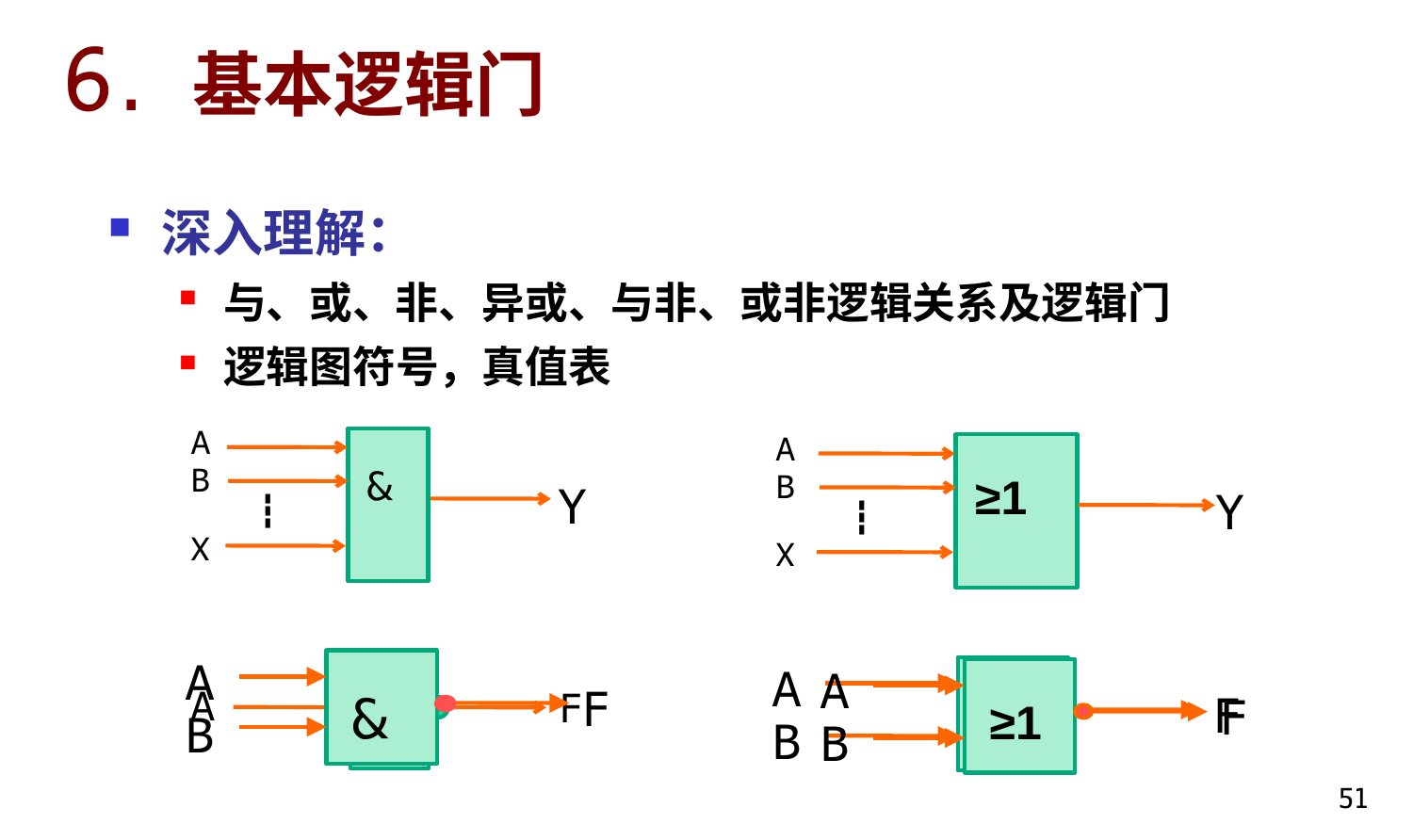

# 6. 基本逻辑门
深入理解：
与、或、非、异或、与非、或非逻辑关系及逻辑门
逻辑图符号，真值表
A

B
&
Y
┇
X
A

B
≥1
Y
┇
X
A

F
&

B
A

F
=1
B

1
A
F

A

F
≥1

B
51